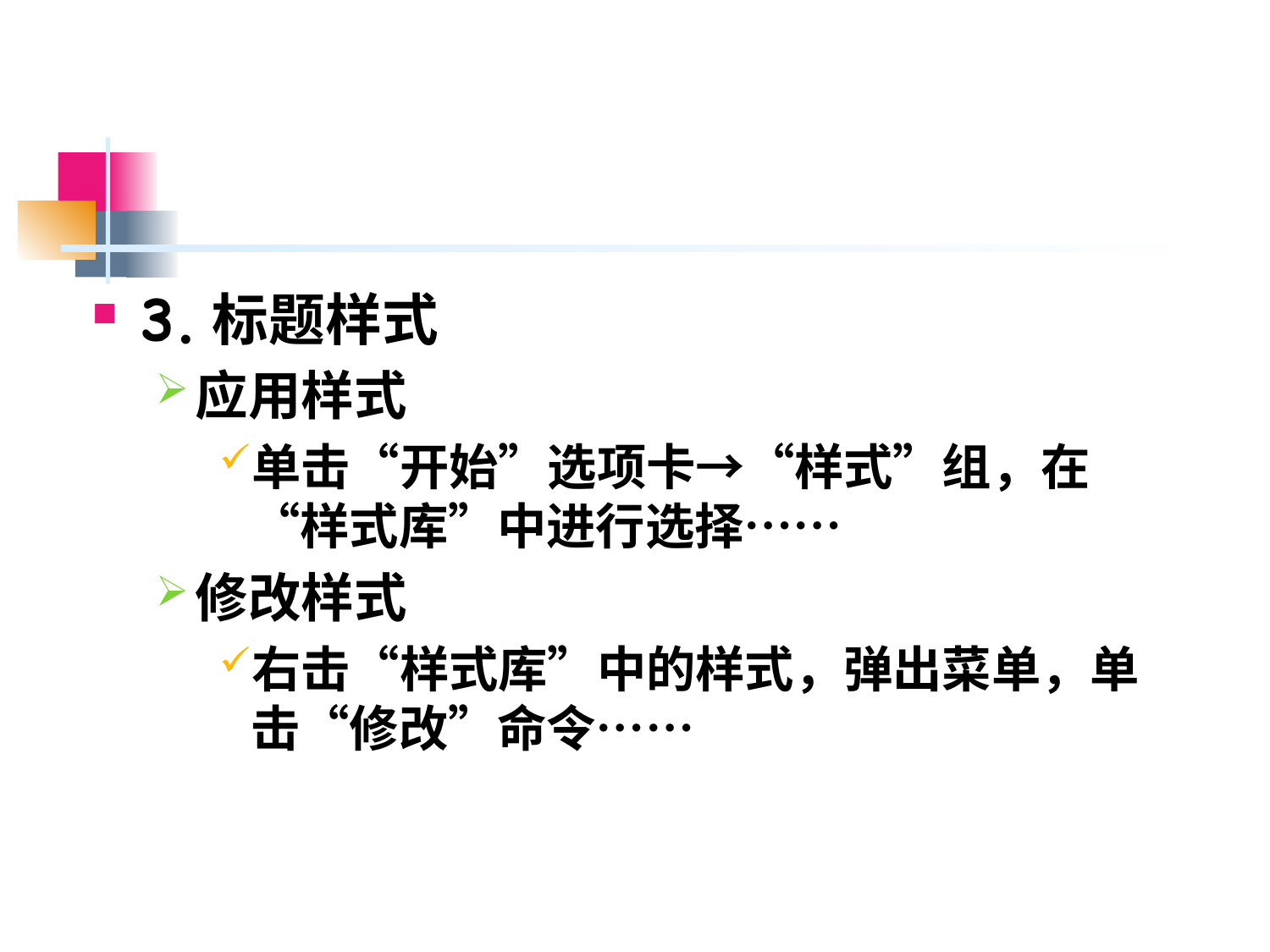

#
3.标题样式
应用样式
单击“开始”选项卡→“样式”组，在“样式库”中进行选择……
修改样式
右击“样式库”中的样式，弹出菜单，单击“修改”命令……